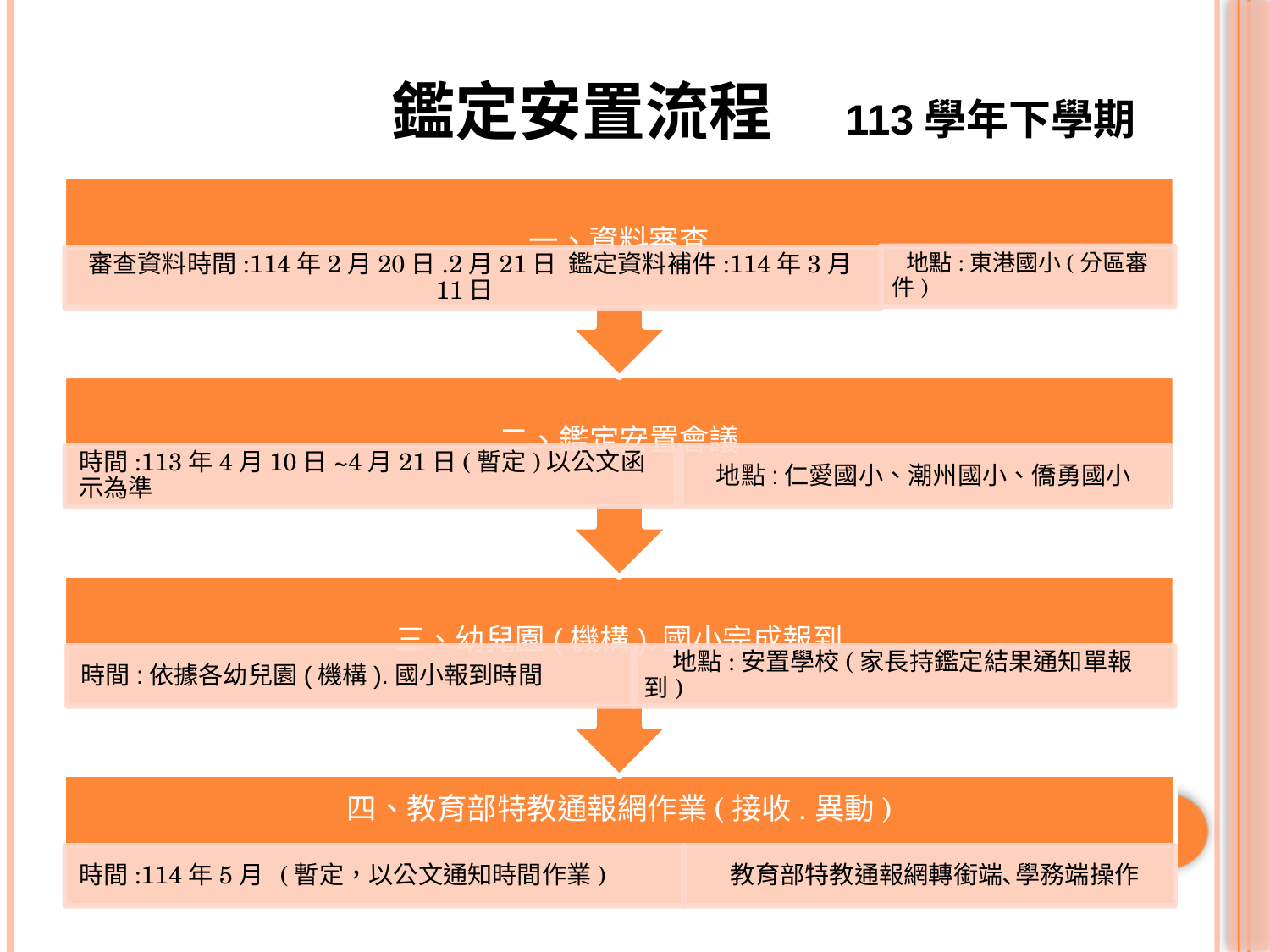

# 鑑定安置流程    113學年下學期
四、教育部特教通報網作業(接收.異動)
時間:114年5月  (暫定，以公文通知時間作業)
     教育部特教通報網轉銜端､學務端操作
三、幼兒園(機構).國小完成報到
時間:依據各幼兒園(機構).國小報到時間
     地點:安置學校(家長持鑑定結果通知單報到)
二、鑑定安置會議
時間:113年4月10日~4月21日(暫定)以公文函示為準
     地點:仁愛國小、潮州國小、僑勇國小
一、資料審查
審查資料時間:114年2月20日.2月21日  鑑定資料補件:114年3月11日
  地點:東港國小(分區審件)